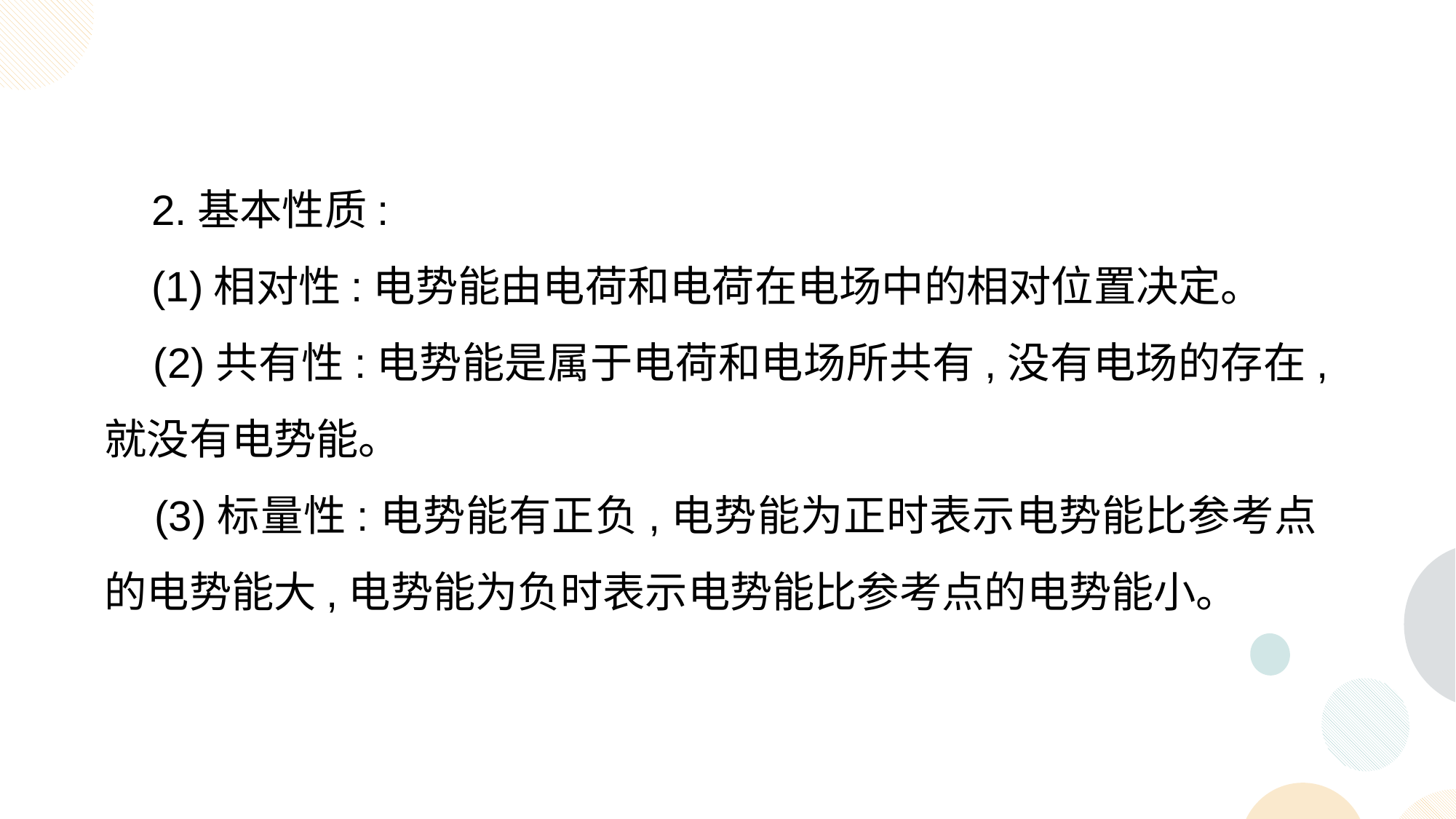

2.基本性质:
    (1)相对性:电势能由电荷和电荷在电场中的相对位置决定。
    (2)共有性:电势能是属于电荷和电场所共有,没有电场的存在,就没有电势能。
    (3)标量性:电势能有正负,电势能为正时表示电势能比参考点的电势能大,电势能为负时表示电势能比参考点的电势能小。